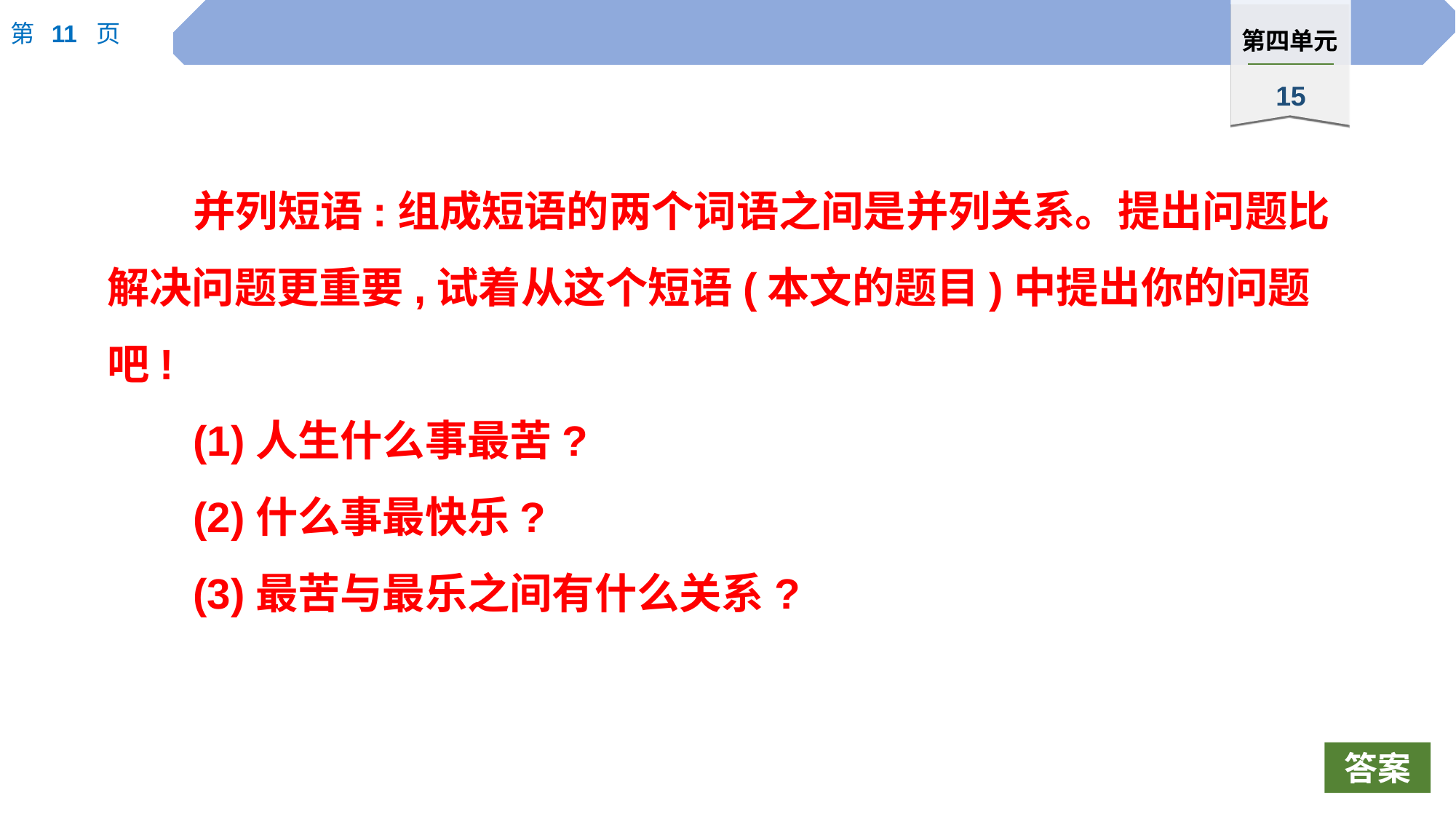

并列短语:组成短语的两个词语之间是并列关系。提出问题比解决问题更重要,试着从这个短语(本文的题目)中提出你的问题吧!
(1)人生什么事最苦?
(2)什么事最快乐?
(3)最苦与最乐之间有什么关系?

答案